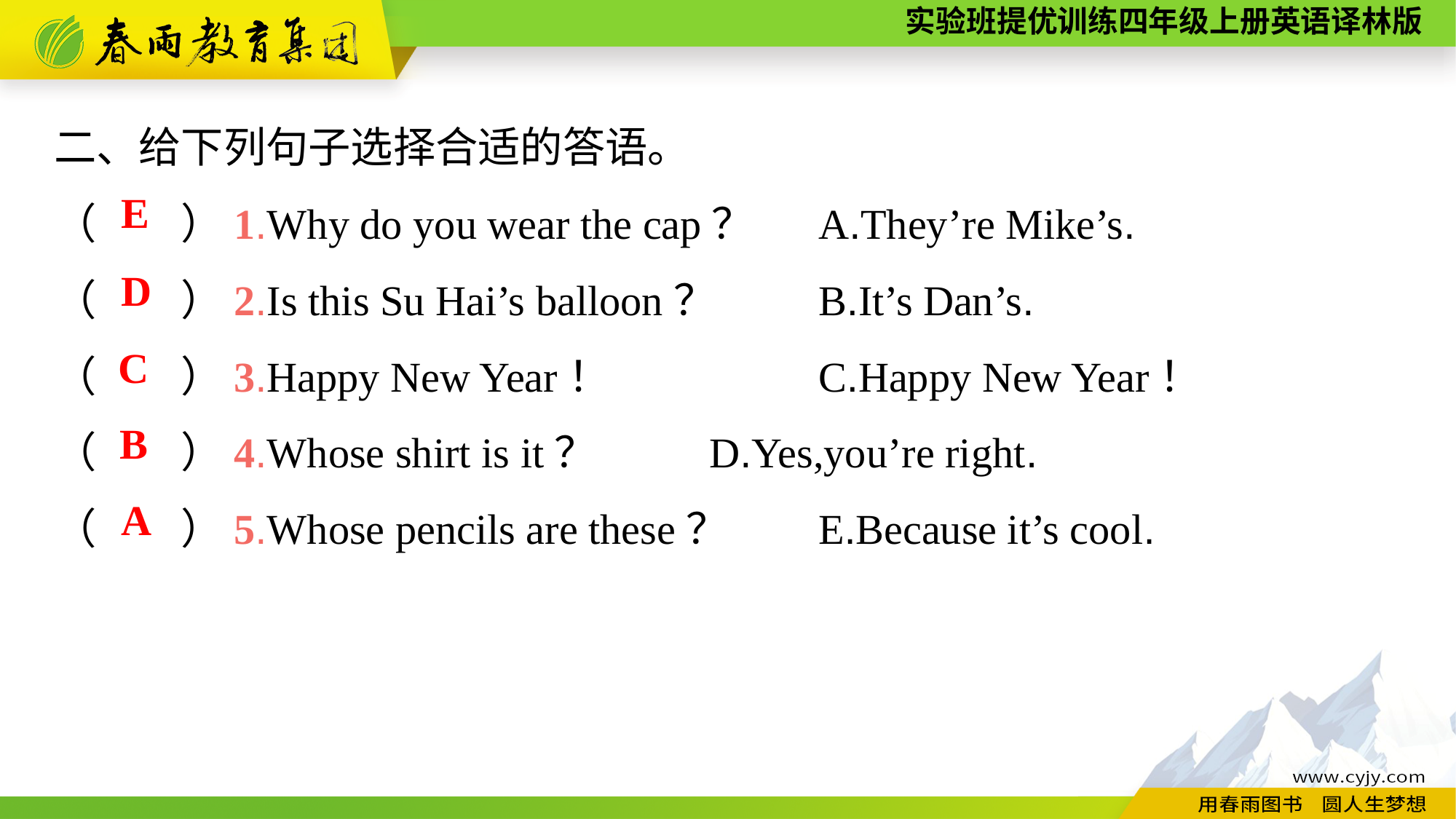

二、给下列句子选择合适的答语。
（　　）1.Why do you wear the cap？	A.They’re Mike’s.
（　　）2.Is this Su Hai’s balloon？	B.It’s Dan’s.
（　　）3.Happy New Year！		C.Happy New Year！
（　　）4.Whose shirt is it？		D.Yes,you’re right.
（　　）5.Whose pencils are these？	E.Because it’s cool.
E
D
C
B
A